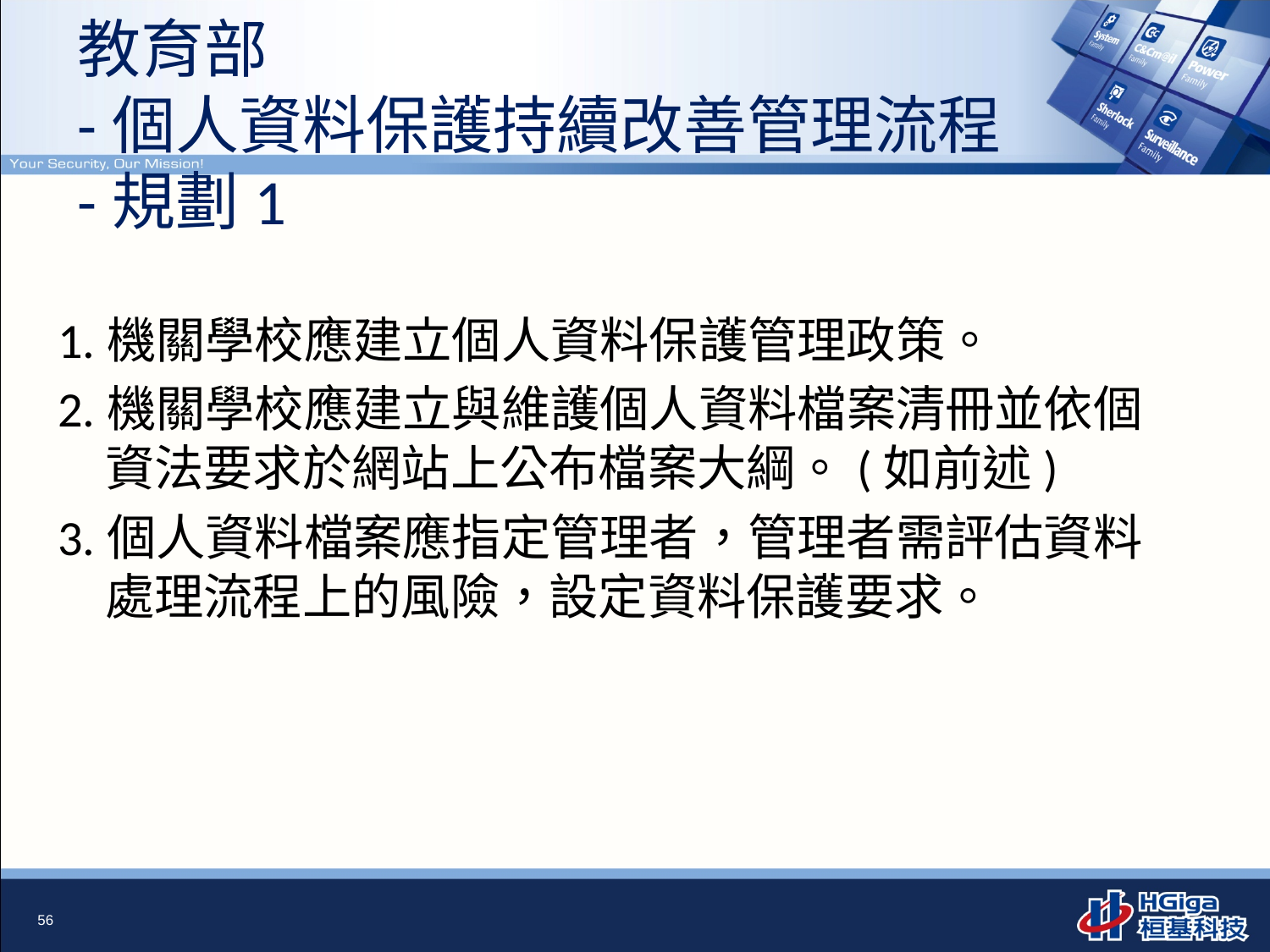

教育部
-個人資料保護持續改善管理流程
-規劃1
# 1.機關學校應建立個人資料保護管理政策。
2.機關學校應建立與維護個人資料檔案清冊並依個資法要求於網站上公布檔案大綱。(如前述)
3.個人資料檔案應指定管理者，管理者需評估資料處理流程上的風險，設定資料保護要求。

56